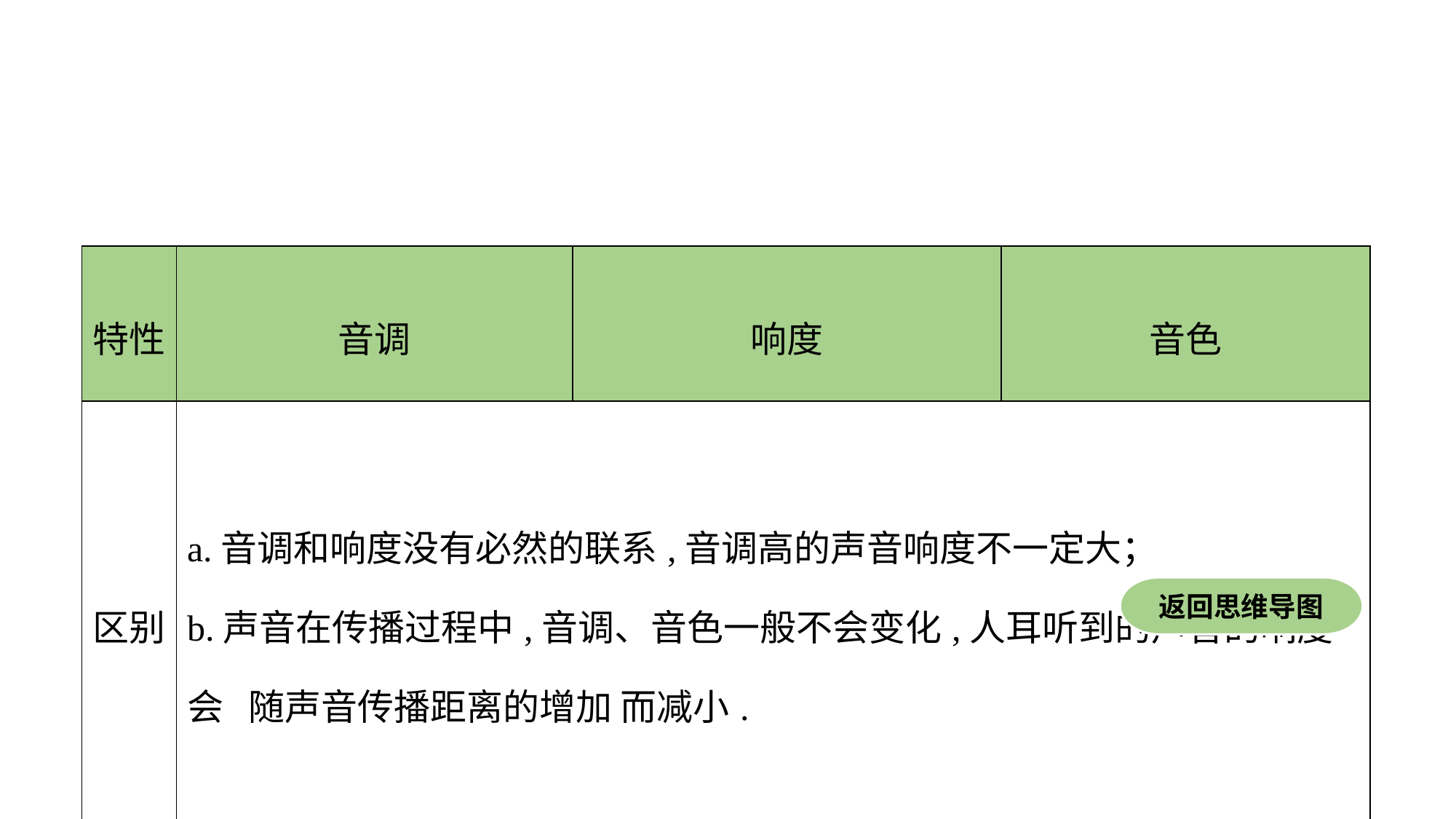

| 特性 | 音调 | 响度 | 音色 |
| --- | --- | --- | --- |
| 区别 | a.音调和响度没有必然的联系,音调高的声音响度不一定大； b.声音在传播过程中,音调、音色一般不会变化,人耳听到的声音的响度会 随声音传播距离的增加 而减小. |  |  |
返回思维导图